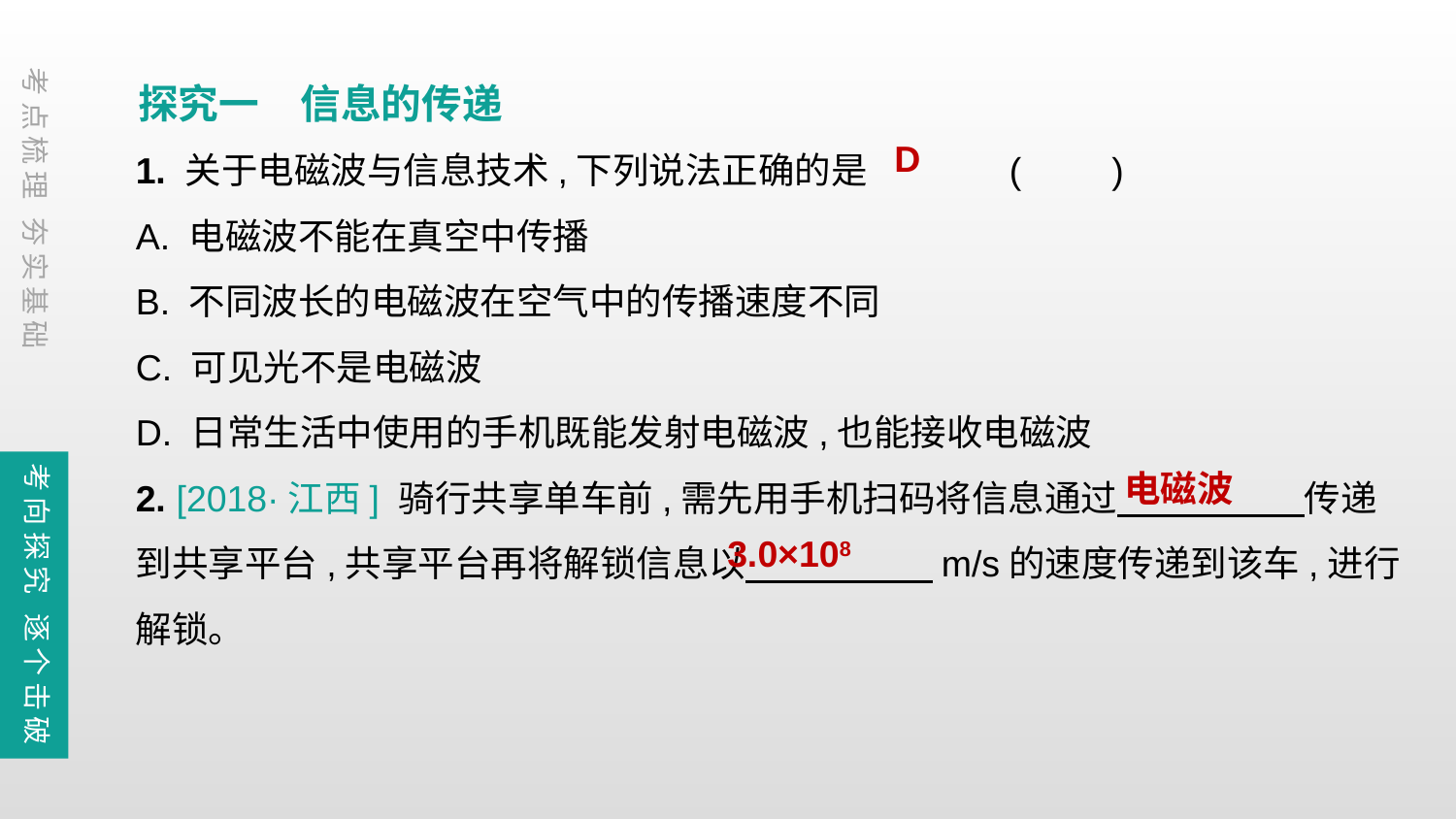

探究一　信息的传递
考点梳理 夯实基础
1. 关于电磁波与信息技术,下列说法正确的是	(　　)
A. 电磁波不能在真空中传播
B. 不同波长的电磁波在空气中的传播速度不同
C. 可见光不是电磁波
D. 日常生活中使用的手机既能发射电磁波,也能接收电磁波
2. [2018·江西] 骑行共享单车前,需先用手机扫码将信息通过　　　     　传递到共享平台,共享平台再将解锁信息以　　　     　m/s的速度传递到该车,进行解锁。
D

考向探究 逐个击破
电磁波
3.0×108